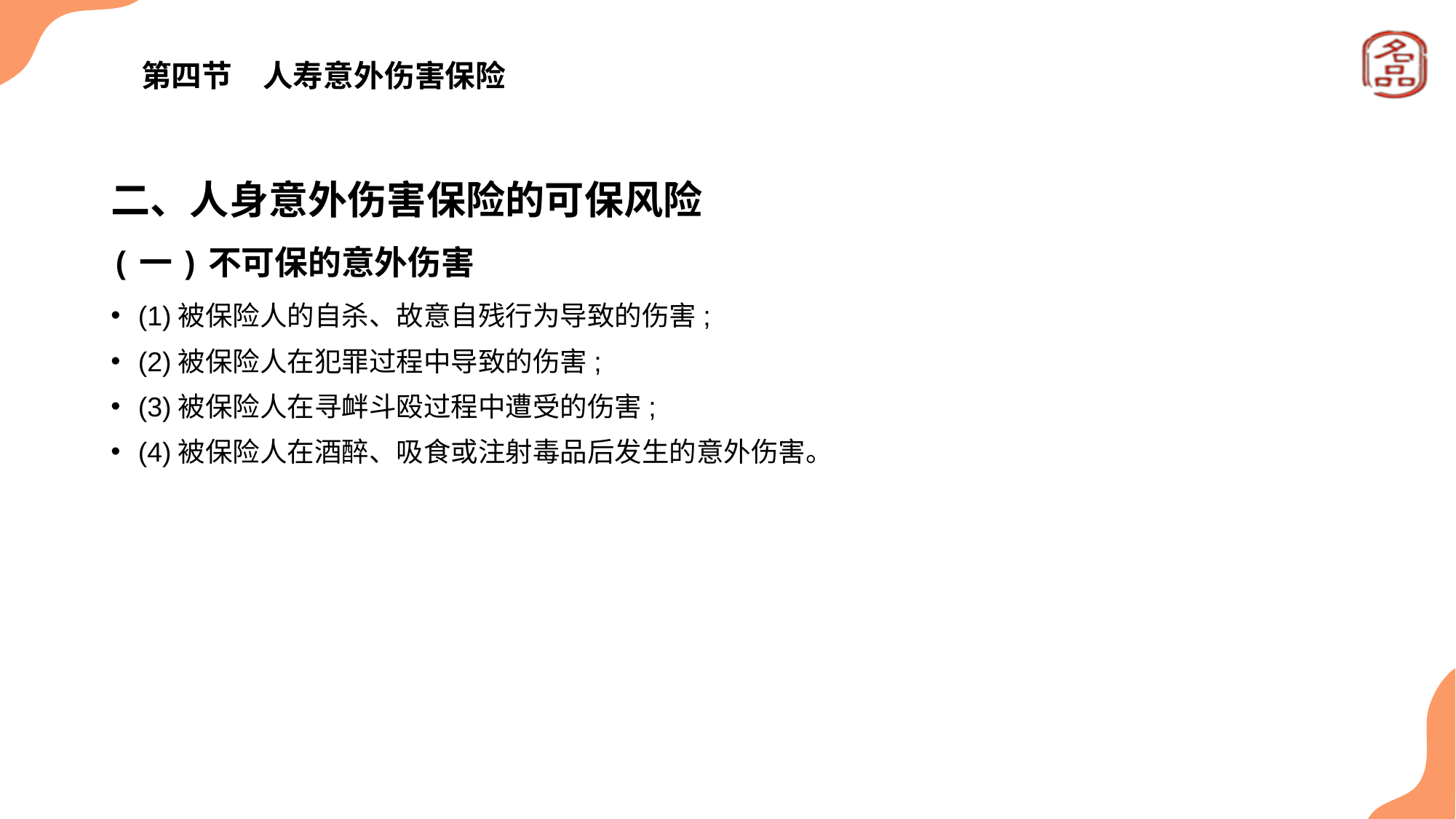

# 第四节　人寿意外伤害保险
二、人身意外伤害保险的可保风险
(一)不可保的意外伤害
(1)被保险人的自杀、故意自残行为导致的伤害;
(2)被保险人在犯罪过程中导致的伤害;
(3)被保险人在寻衅斗殴过程中遭受的伤害;
(4)被保险人在酒醉、吸食或注射毒品后发生的意外伤害。